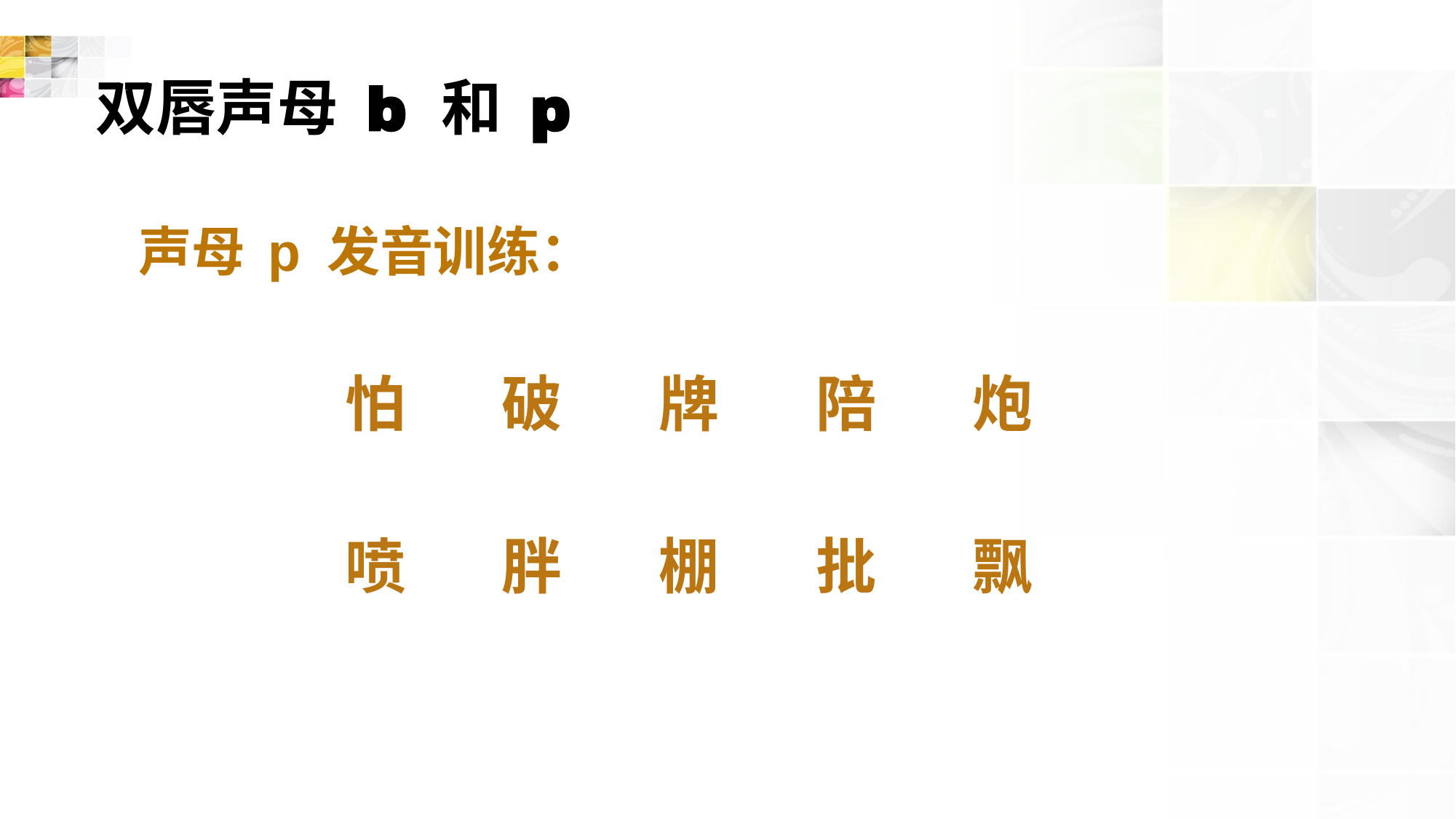

# 双唇声母 b 和 p
声母 p 发音训练：
怕
破
牌
陪
炮
喷
胖
棚
批
飘